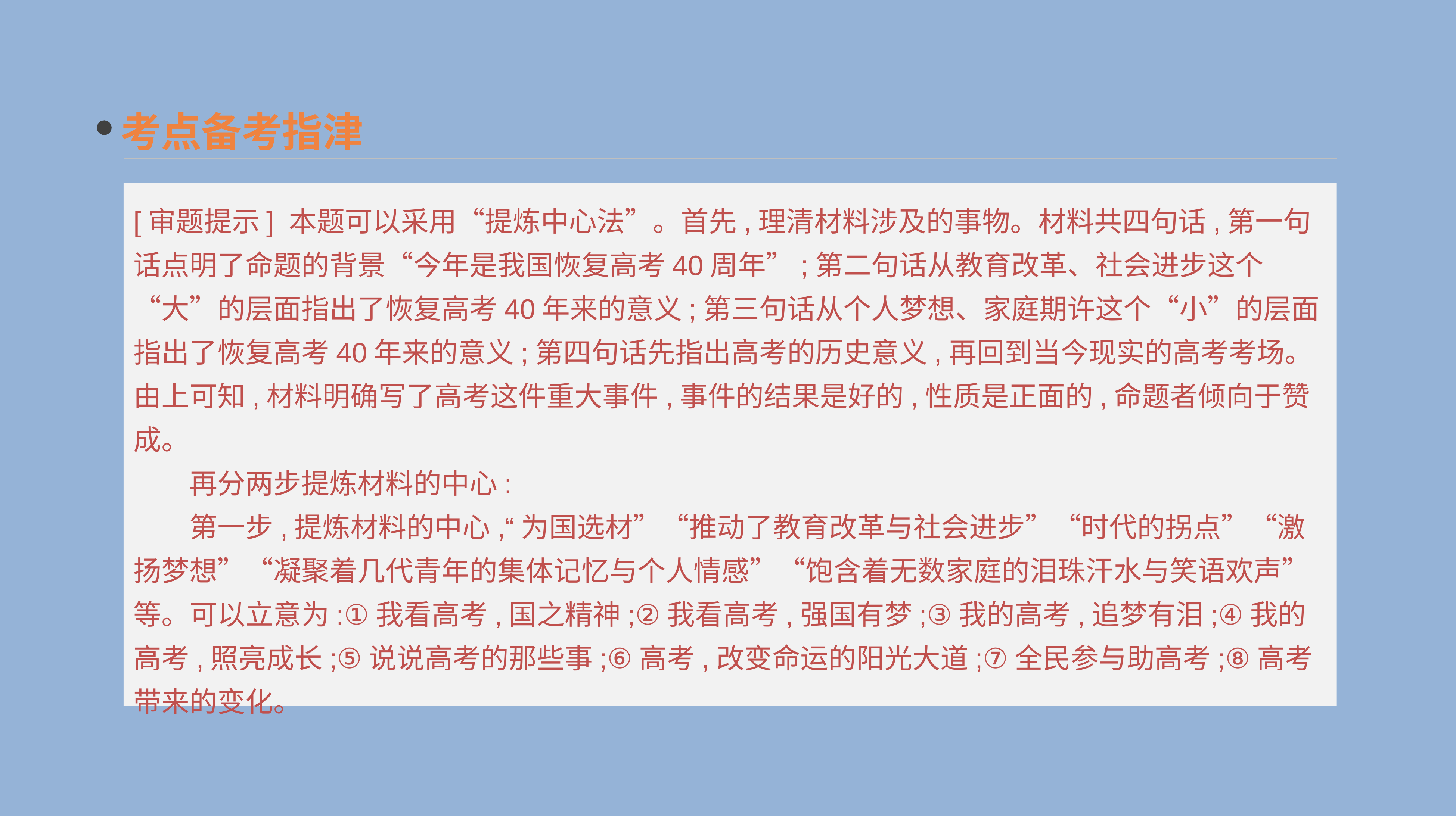

考点备考指津

[审题提示] 本题可以采用“提炼中心法”。首先,理清材料涉及的事物。材料共四句话,第一句话点明了命题的背景“今年是我国恢复高考40周年”;第二句话从教育改革、社会进步这个“大”的层面指出了恢复高考40年来的意义;第三句话从个人梦想、家庭期许这个“小”的层面指出了恢复高考40年来的意义;第四句话先指出高考的历史意义,再回到当今现实的高考考场。由上可知,材料明确写了高考这件重大事件,事件的结果是好的,性质是正面的,命题者倾向于赞成。
　　再分两步提炼材料的中心:
　　第一步,提炼材料的中心,“为国选材”“推动了教育改革与社会进步”“时代的拐点”“激扬梦想”“凝聚着几代青年的集体记忆与个人情感”“饱含着无数家庭的泪珠汗水与笑语欢声”等。可以立意为:①我看高考,国之精神;②我看高考,强国有梦;③我的高考,追梦有泪;④我的高考,照亮成长;⑤说说高考的那些事;⑥高考,改变命运的阳光大道;⑦全民参与助高考;⑧高考带来的变化。